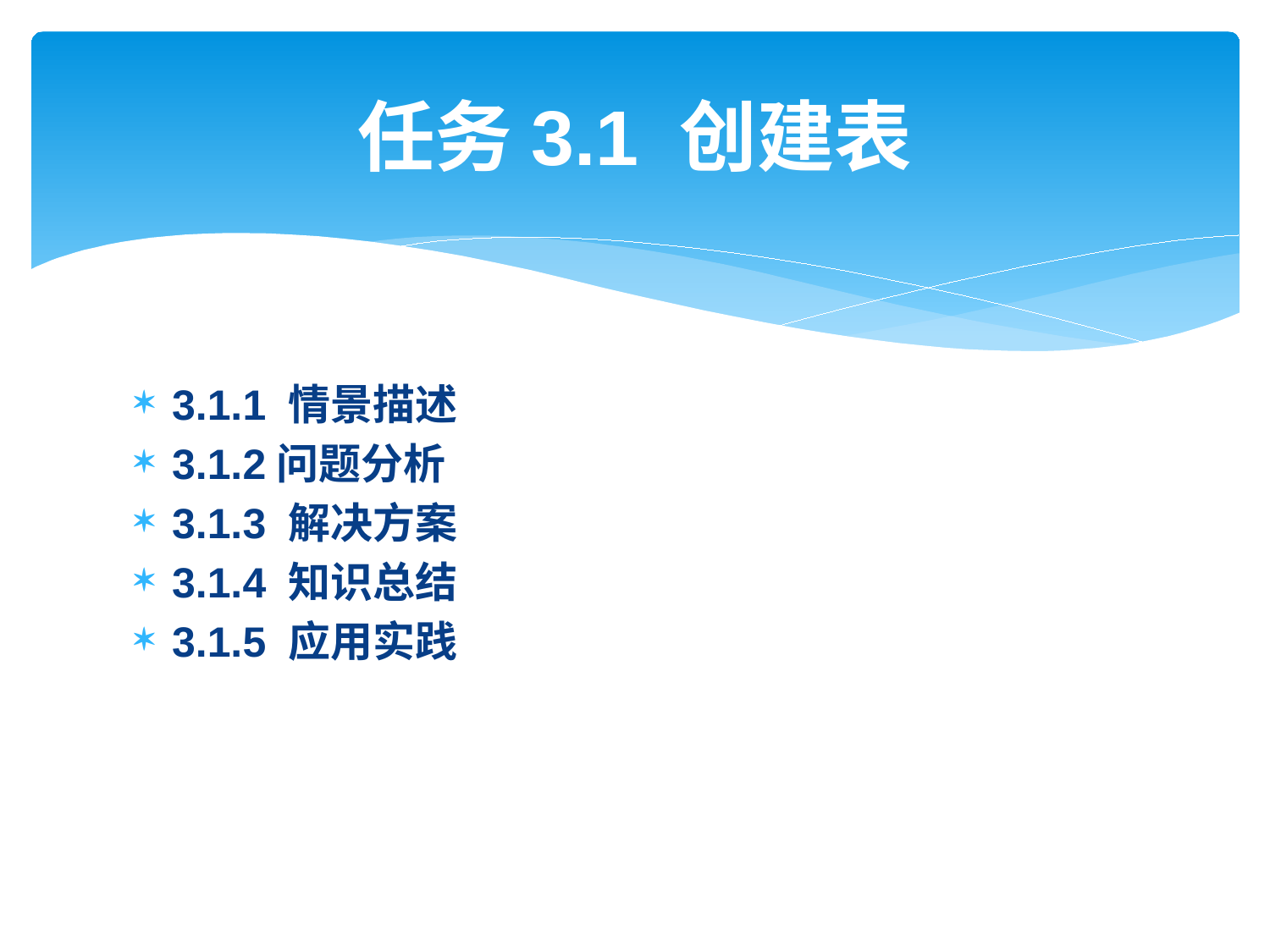

# 任务3.1 创建表
3.1.1 情景描述
3.1.2问题分析
3.1.3 解决方案
3.1.4 知识总结
3.1.5 应用实践